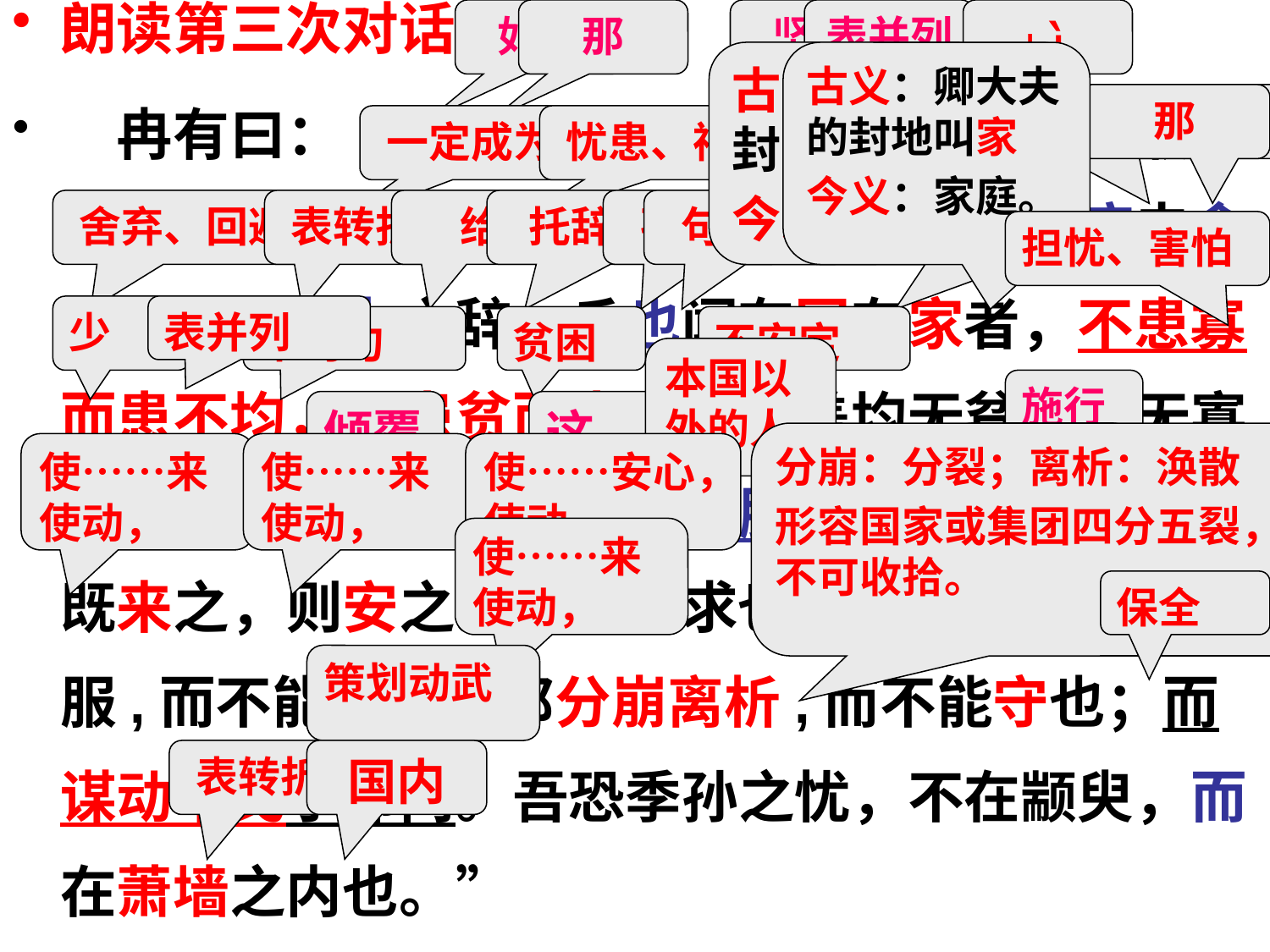

朗读第三次对话：
    冉有曰：“今夫颛臾，固而近于费，今不取，后世必为子孙忧。”孔子曰：“求！君子疾夫舍曰欲之而必为之辞。丘也闻有国有家者，不患寡而患不均，不患贫而患不安。盖均无贫，和无寡，安无倾。夫如是，故远人不服，则修文德以来之。既来之，则安之。今由与求也,相夫子，远人不服,而不能来也；邦分崩离析,而不能守也；而谋动干戈于邦内。吾恐季孙之忧，不在颛臾，而在萧墙之内也。”
如今
那
坚固
表并列
bì
古义：诸侯的封地叫国
今义：国家。
古义：卿大夫的封地叫家
今义：家庭。
痛恨、讨厌
那
一定成为
忧患、祸害
舍弃、回避
表转折
给
托辞、借口
孔子自称
句中停顿
担忧、害怕
少
表并列
不均匀
贫困
不安定
本国以外的人
施行
倾覆
这
分崩：分裂；离析：涣散
形容国家或集团四分五裂，不可收拾。
辅佐
使……来使动，
使……来使动，
使……安心，使动，
使……来使动，
保全
策划动武
表转折
国内